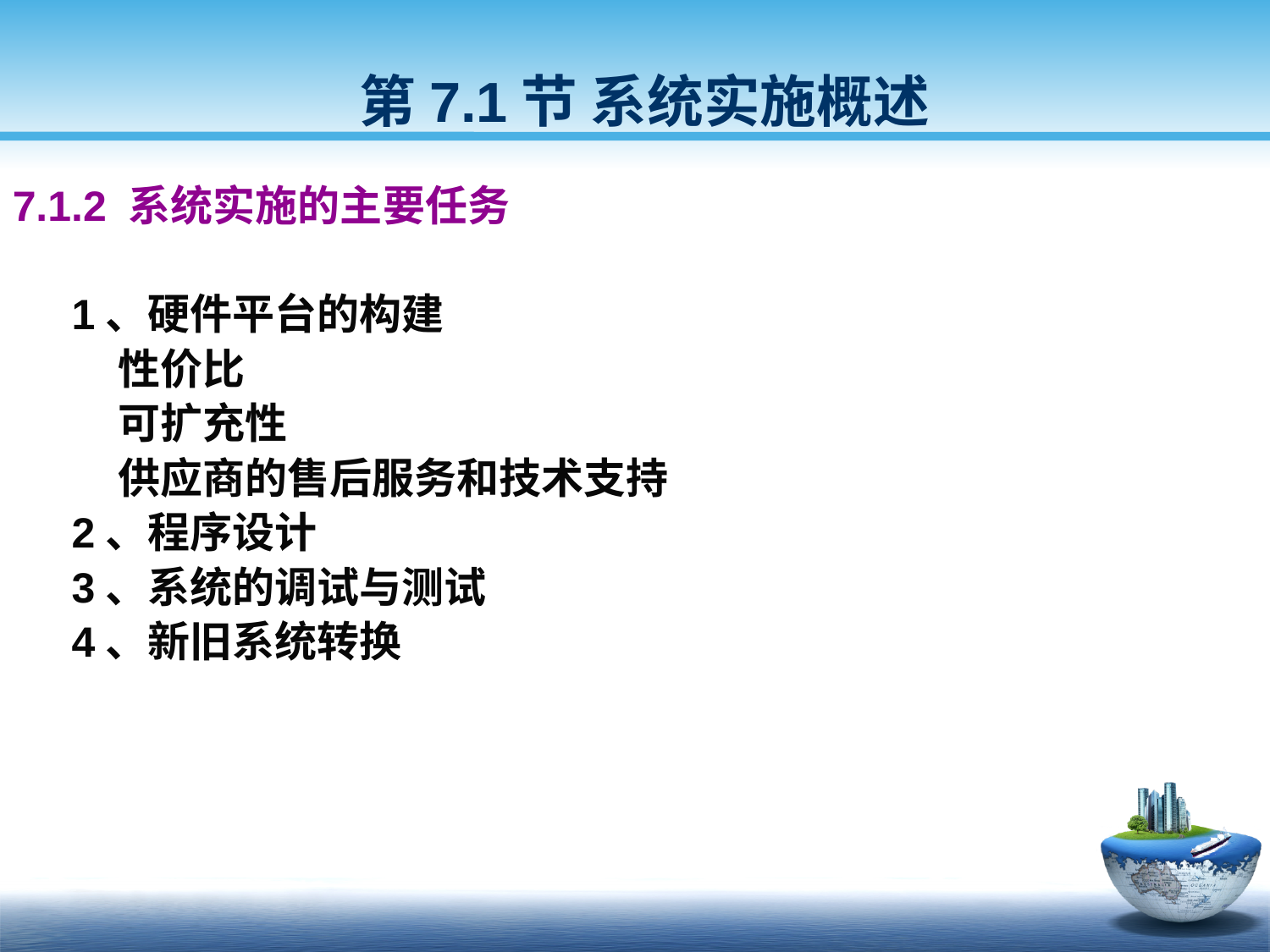

第7.1节 系统实施概述

7.1.2 系统实施的主要任务

     1、硬件平台的构建
          性价比
          可扩充性
          供应商的售后服务和技术支持
     2、程序设计
     3、系统的调试与测试
     4、新旧系统转换